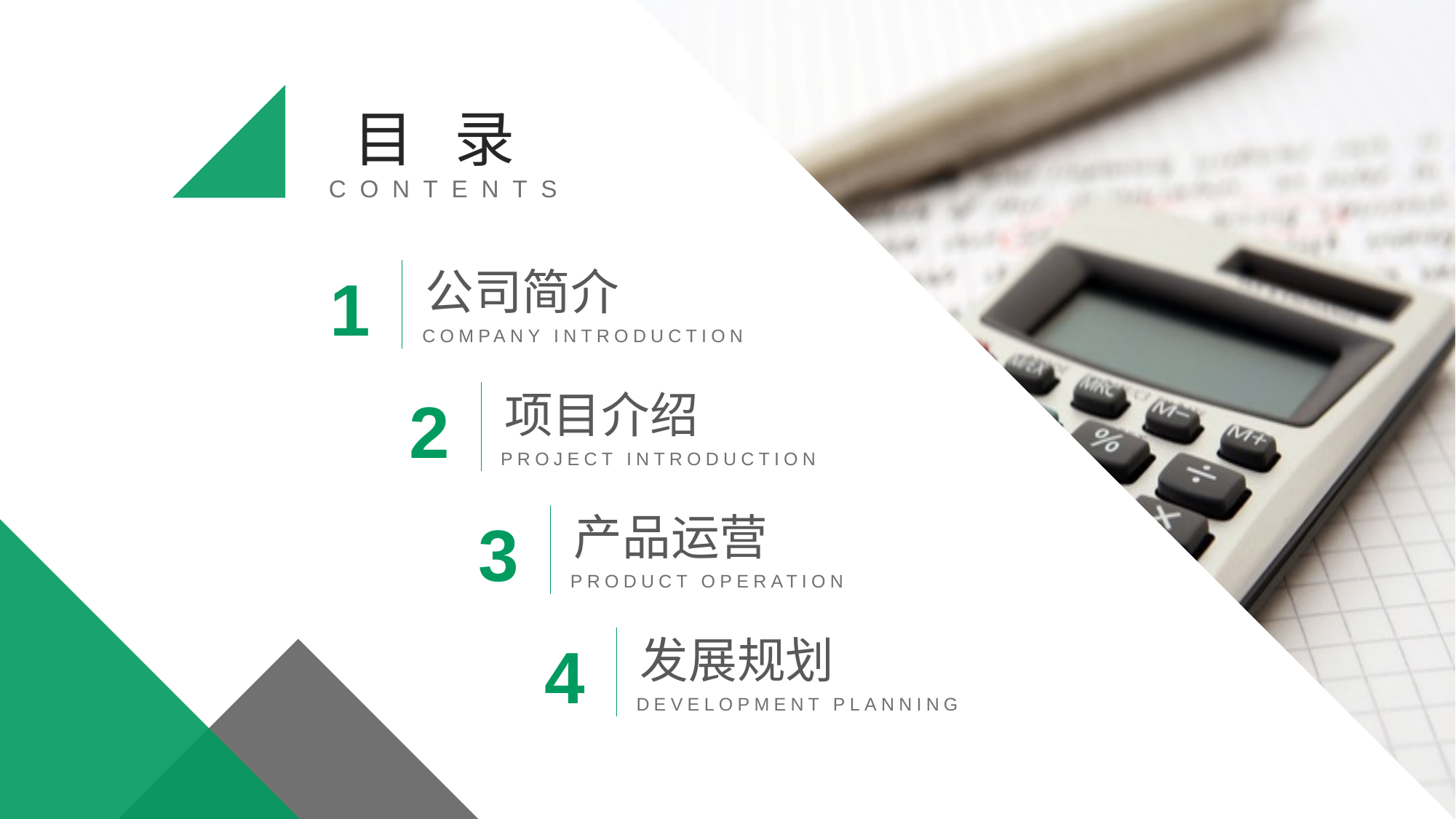

目   录
CONTENTS
公司简介
COMPANY INTRODUCTION
1
项目介绍
PROJECT INTRODUCTION
2
产品运营
PRODUCT OPERATION
3

发展规划
DEVELOPMENT PLANNING
4